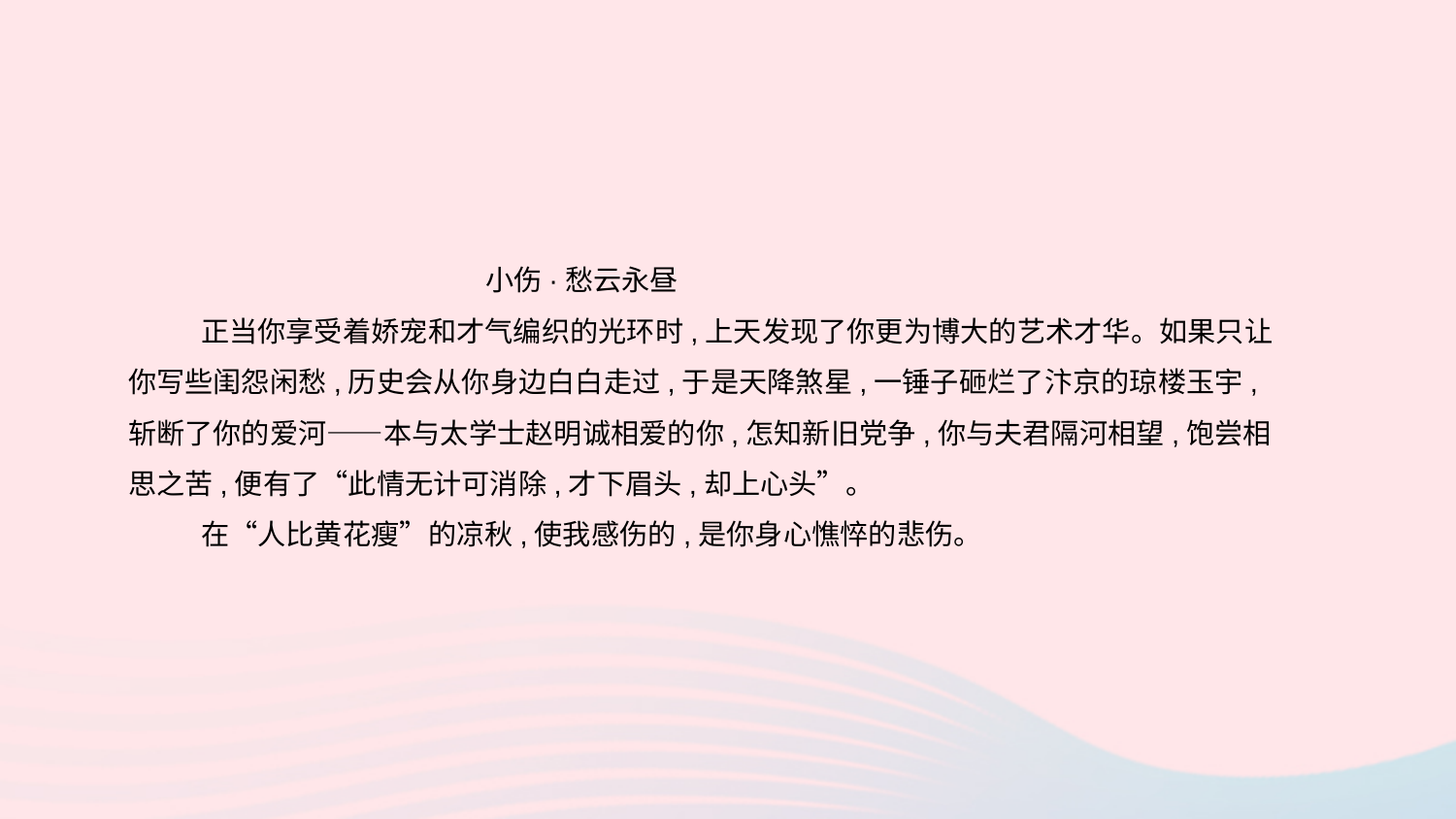

小伤·愁云永昼
正当你享受着娇宠和才气编织的光环时,上天发现了你更为博大的艺术才华。如果只让你写些闺怨闲愁,历史会从你身边白白走过,于是天降煞星,一锤子砸烂了汴京的琼楼玉宇,斩断了你的爱河——本与太学士赵明诚相爱的你,怎知新旧党争,你与夫君隔河相望,饱尝相思之苦,便有了“此情无计可消除,才下眉头,却上心头”。
在“人比黄花瘦”的凉秋,使我感伤的,是你身心憔悴的悲伤。